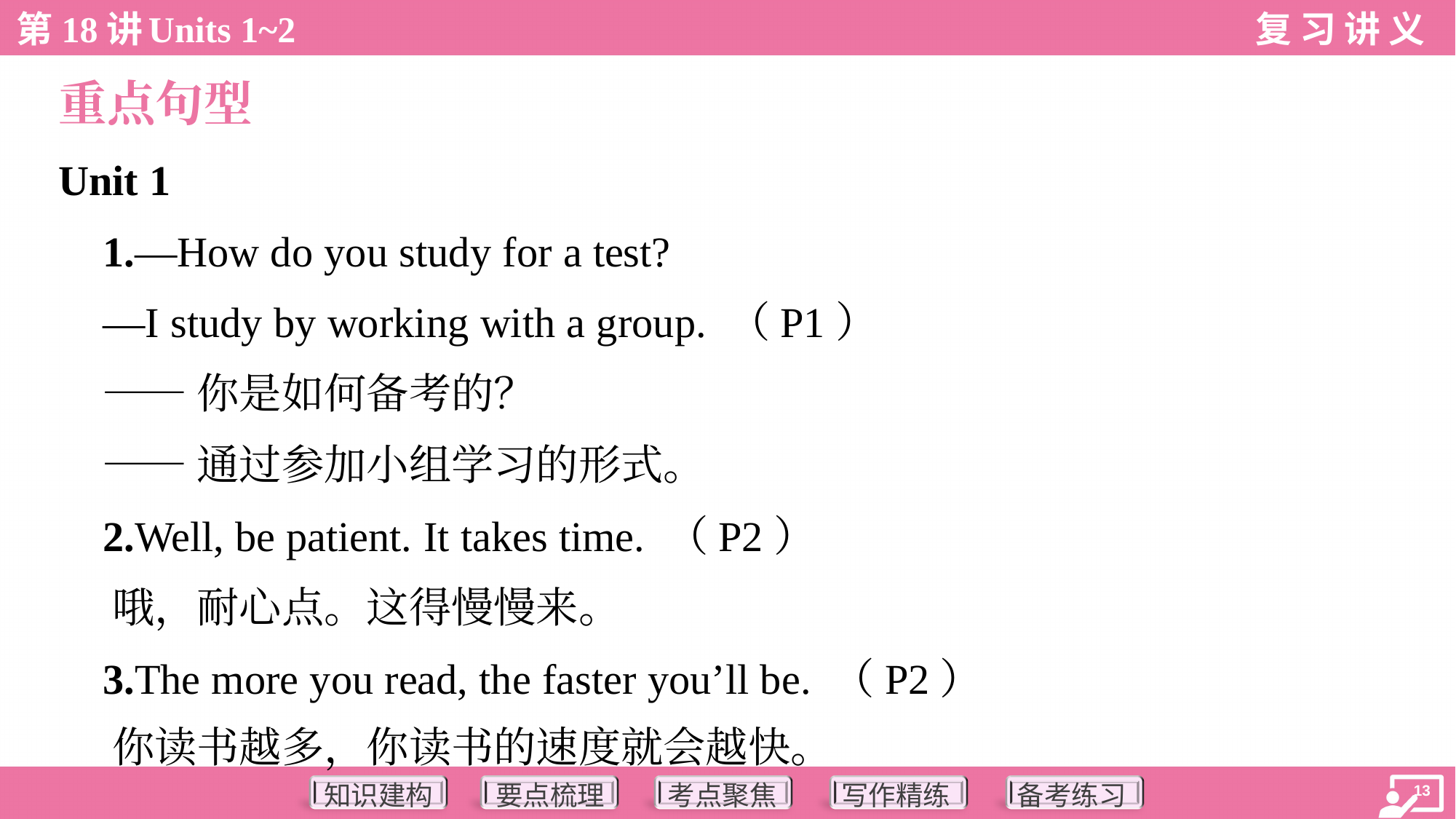

重点句型
Unit 1
    1.—How do you study for a test?
    —I study by working with a group. （P1）
    ——你是如何备考的？
    ——通过参加小组学习的形式。
    2.Well, be patient. It takes time. （P2）
    哦，耐心点。这得慢慢来。
    3.The more you read, the faster you’ll be. （P2）
    你读书越多，你读书的速度就会越快。